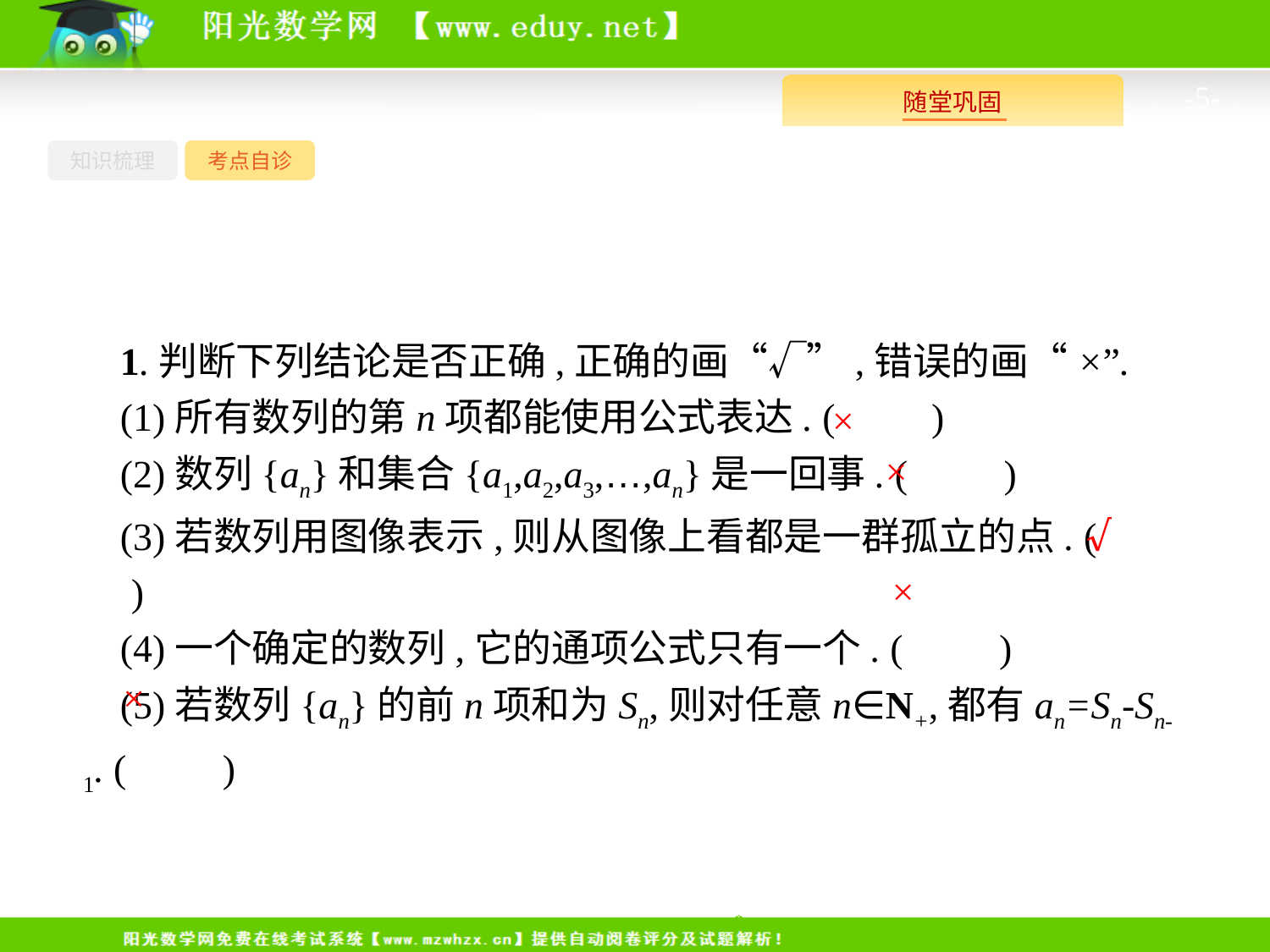

-5-
知识梳理
考点自诊
1.判断下列结论是否正确,正确的画“√”,错误的画“×”.
(1)所有数列的第n项都能使用公式表达. (　　)
(2)数列{an}和集合{a1,a2,a3,…,an}是一回事. (　　)
(3)若数列用图像表示,则从图像上看都是一群孤立的点. (　　)
(4)一个确定的数列,它的通项公式只有一个. (　　)
(5)若数列{an}的前n项和为Sn,则对任意n∈N+,都有an=Sn-Sn-1. (　　)
×
×
√
×
×